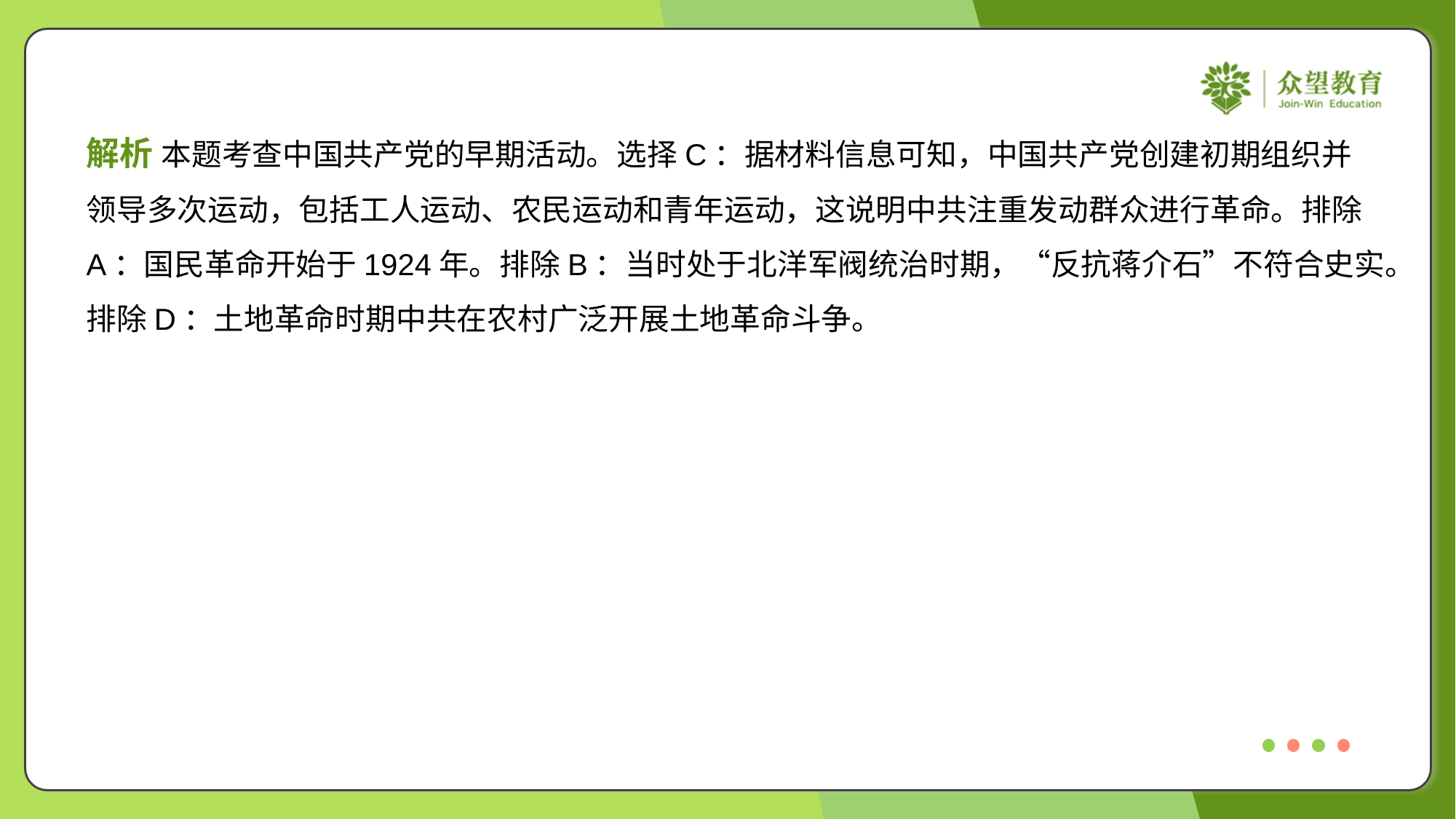

解析 本题考查中国共产党的早期活动。选择C：据材料信息可知，中国共产党创建初期组织并
领导多次运动，包括工人运动、农民运动和青年运动，这说明中共注重发动群众进行革命。排除
A：国民革命开始于1924年。排除B：当时处于北洋军阀统治时期，“反抗蒋介石”不符合史实。
排除D：土地革命时期中共在农村广泛开展土地革命斗争。